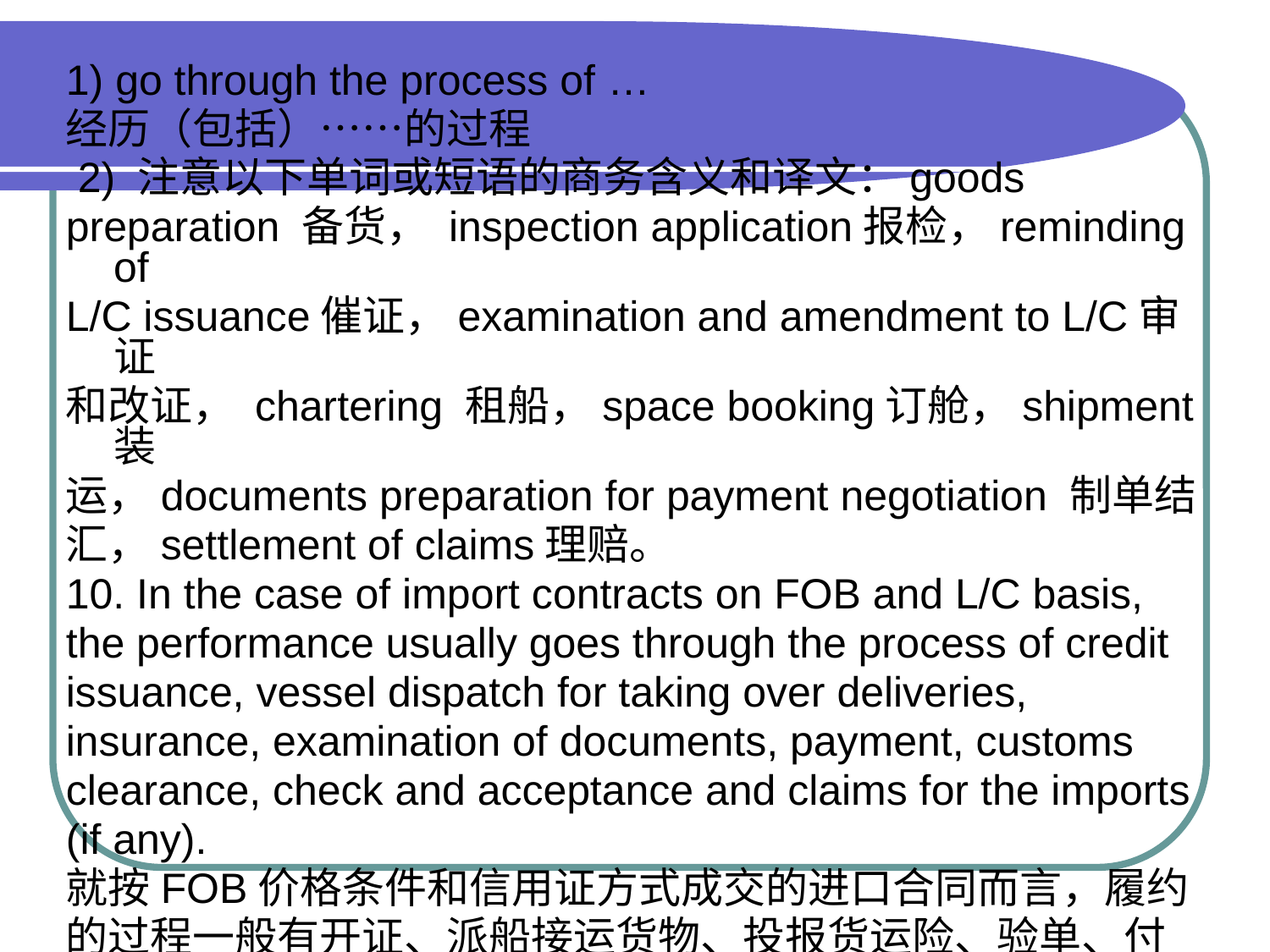

1) go through the process of …
经历（包括）……的过程
 2) 注意以下单词或短语的商务含义和译文：goods
preparation 备货， inspection application报检，reminding of
L/C issuance催证，examination and amendment to L/C审证
和改证， chartering 租船，space booking订舱，shipment装
运，documents preparation for payment negotiation 制单结
汇，settlement of claims理赔。
10. In the case of import contracts on FOB and L/C basis,
the performance usually goes through the process of credit
issuance, vessel dispatch for taking over deliveries,
insurance, examination of documents, payment, customs
clearance, check and acceptance and claims for the imports
(if any).
就按FOB价格条件和信用证方式成交的进口合同而言，履约
的过程一般有开证、派船接运货物、投报货运险、验单、付
汇、报关、验收和进行进口索赔。